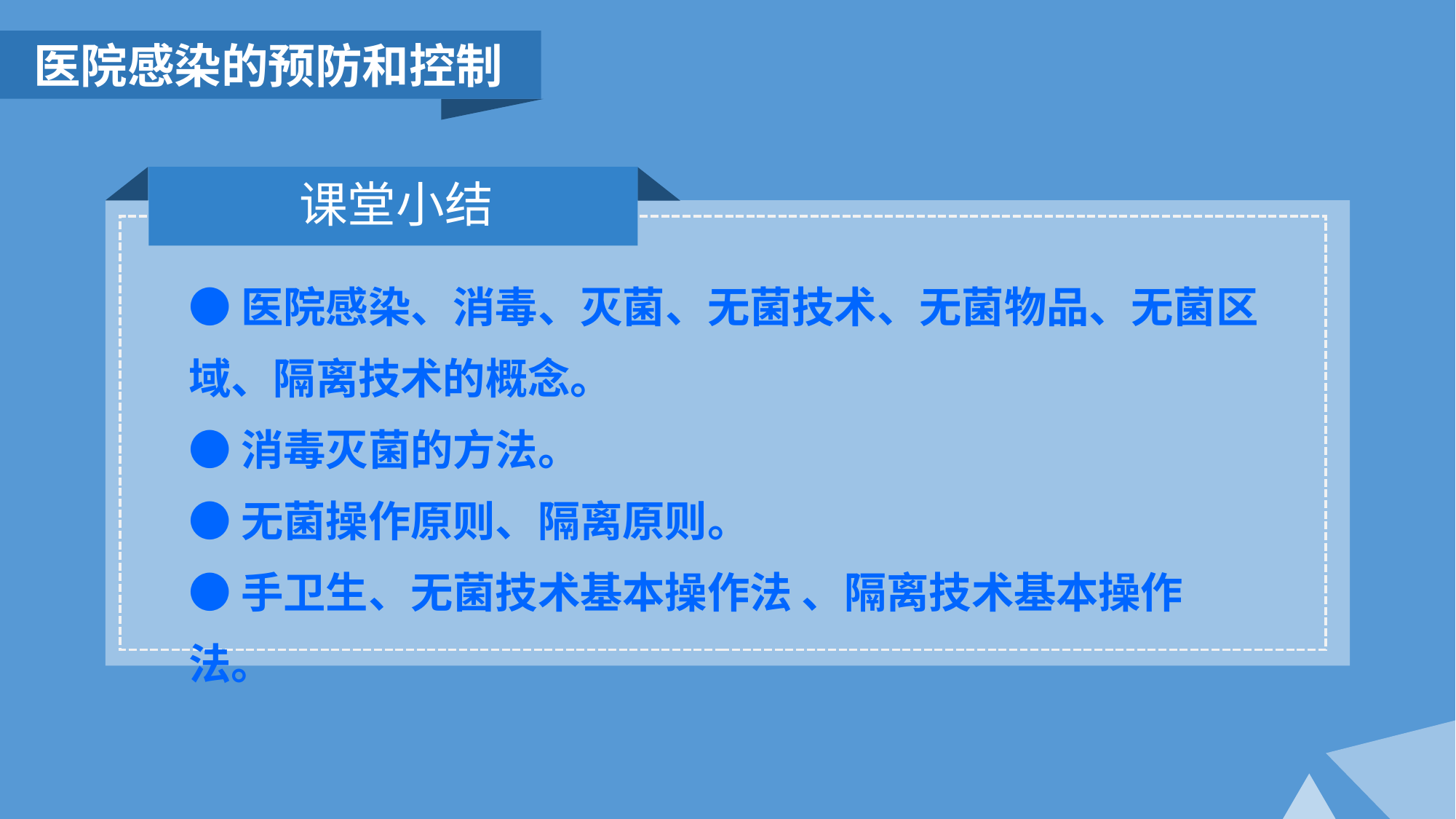

医院感染的预防和控制

课堂小结

●医院感染、消毒、灭菌、无菌技术、无菌物品、无菌区域、隔离技术的概念。
●消毒灭菌的方法。
●无菌操作原则、隔离原则。
●手卫生、无菌技术基本操作法 、隔离技术基本操作法。